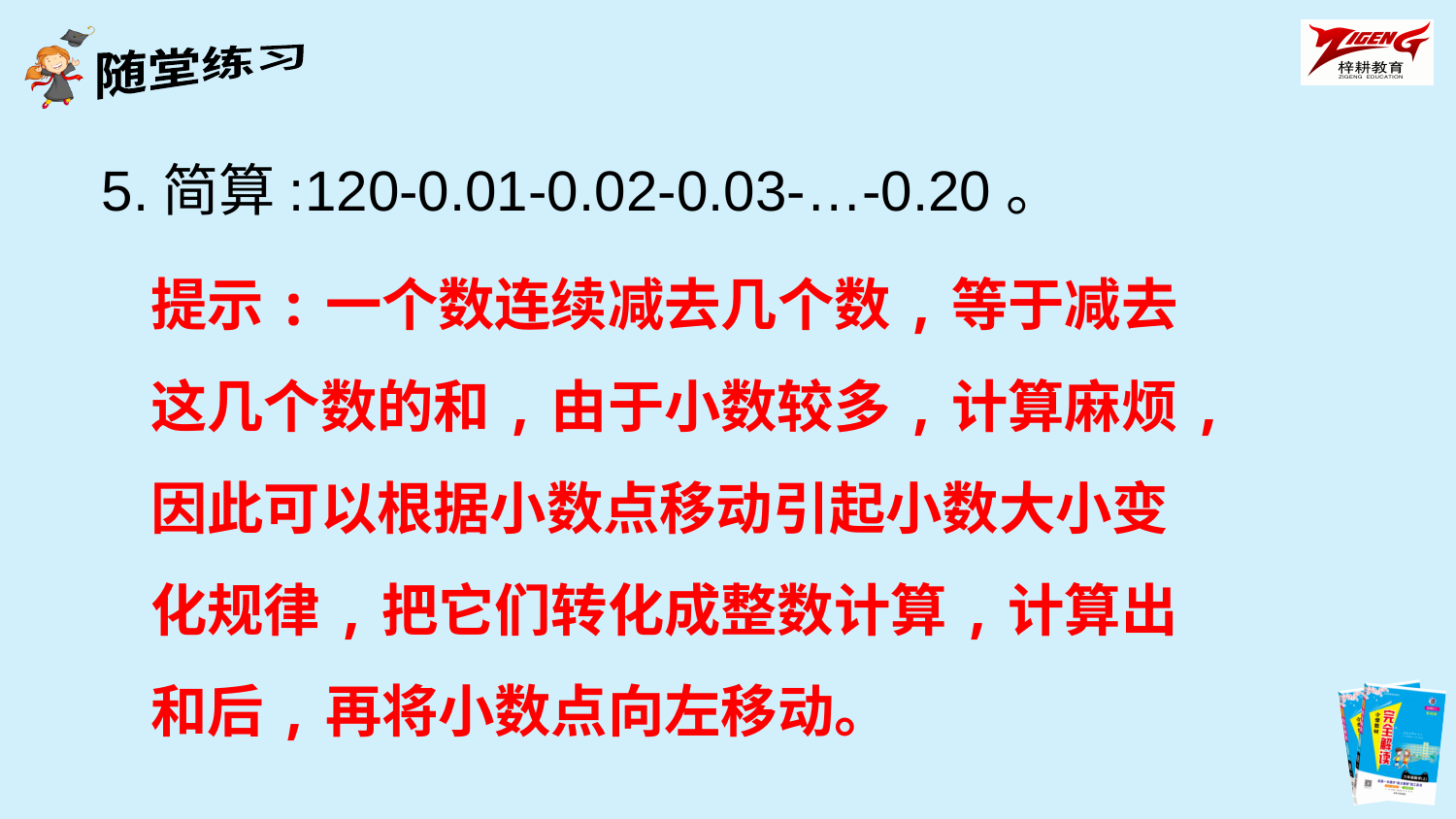

5.简算:120-0.01-0.02-0.03-…-0.20。
提示:一个数连续减去几个数,等于减去这几个数的和,由于小数较多,计算麻烦,因此可以根据小数点移动引起小数大小变化规律,把它们转化成整数计算,计算出和后,再将小数点向左移动。